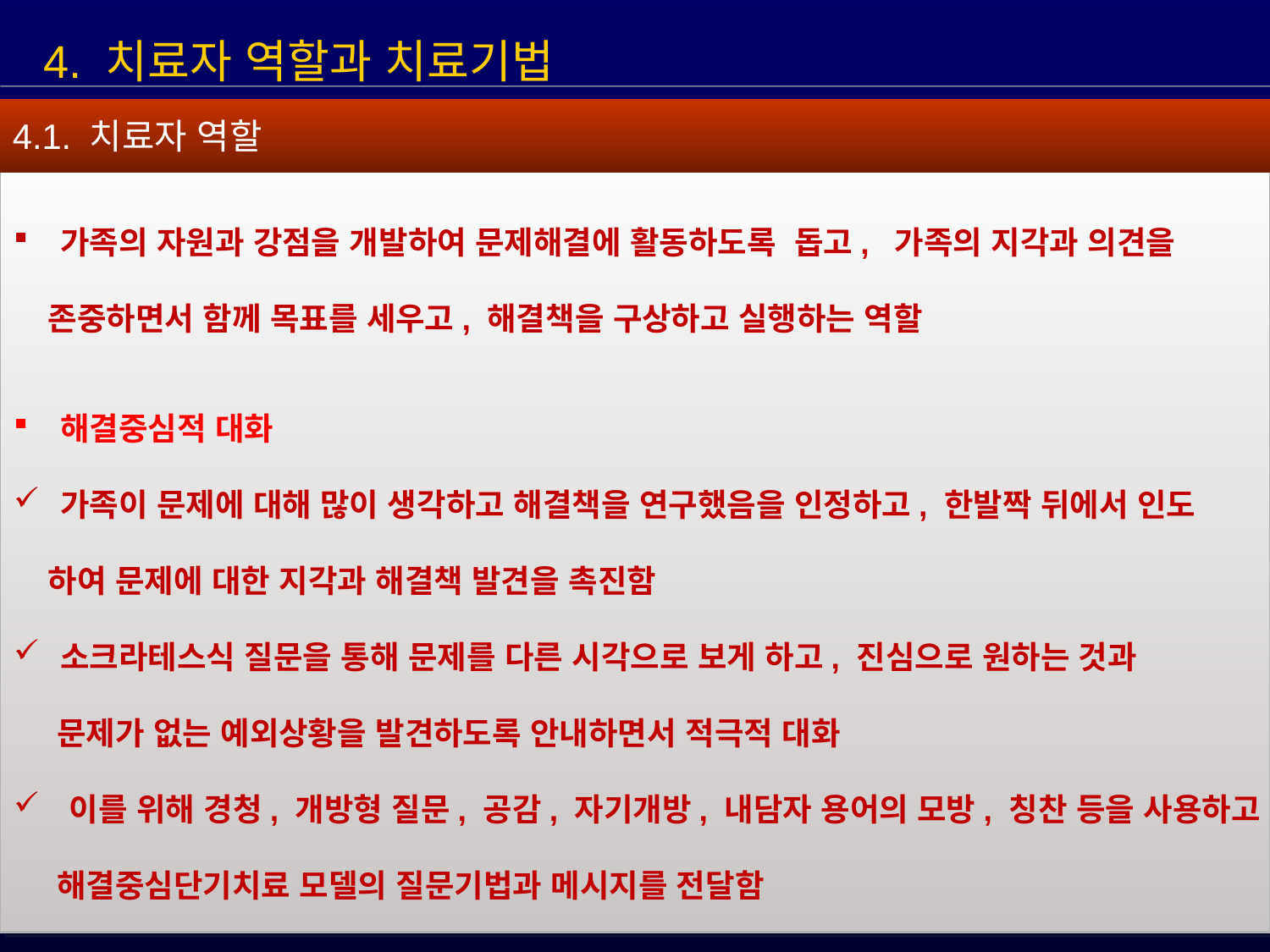

4. 치료자 역할과 치료기법

4.1. 치료자 역할
 가족의 자원과 강점을 개발하여 문제해결에 활동하도록  돕고,  가족의 지각과 의견을
   존중하면서 함께 목표를 세우고, 해결책을 구상하고 실행하는 역할

 해결중심적 대화
 가족이 문제에 대해 많이 생각하고 해결책을 연구했음을 인정하고, 한발짝 뒤에서 인도
   하여 문제에 대한 지각과 해결책 발견을 촉진함
 소크라테스식 질문을 통해 문제를 다른 시각으로 보게 하고, 진심으로 원하는 것과
    문제가 없는 예외상황을 발견하도록 안내하면서 적극적 대화
  이를 위해 경청, 개방형 질문, 공감, 자기개방, 내담자 용어의 모방, 칭찬 등을 사용하고,
    해결중심단기치료 모델의 질문기법과 메시지를 전달함